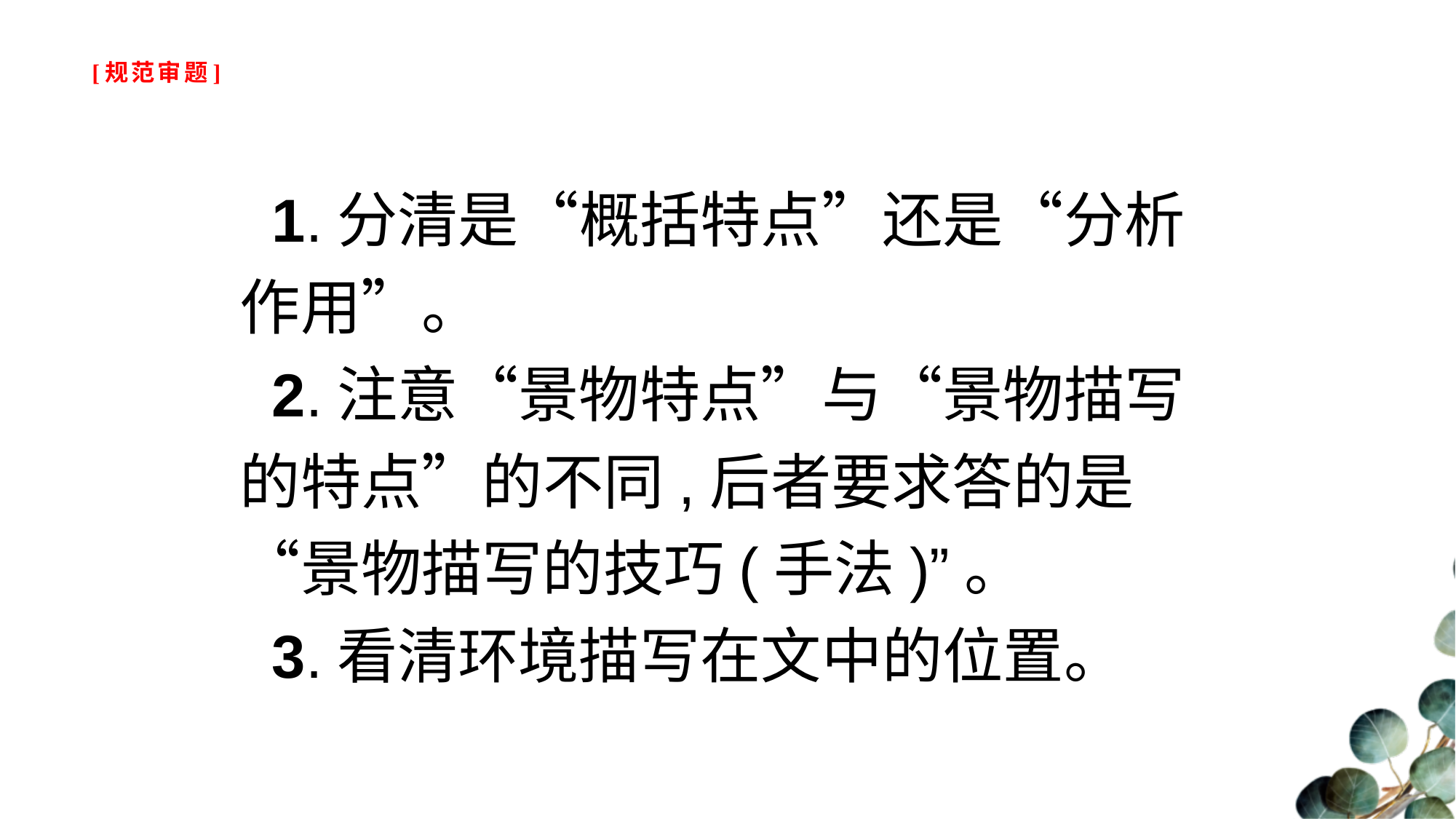

# [规范审题]
1.分清是“概括特点”还是“分析作用”。
2.注意“景物特点”与“景物描写的特点”的不同,后者要求答的是“景物描写的技巧(手法)”。
3.看清环境描写在文中的位置。